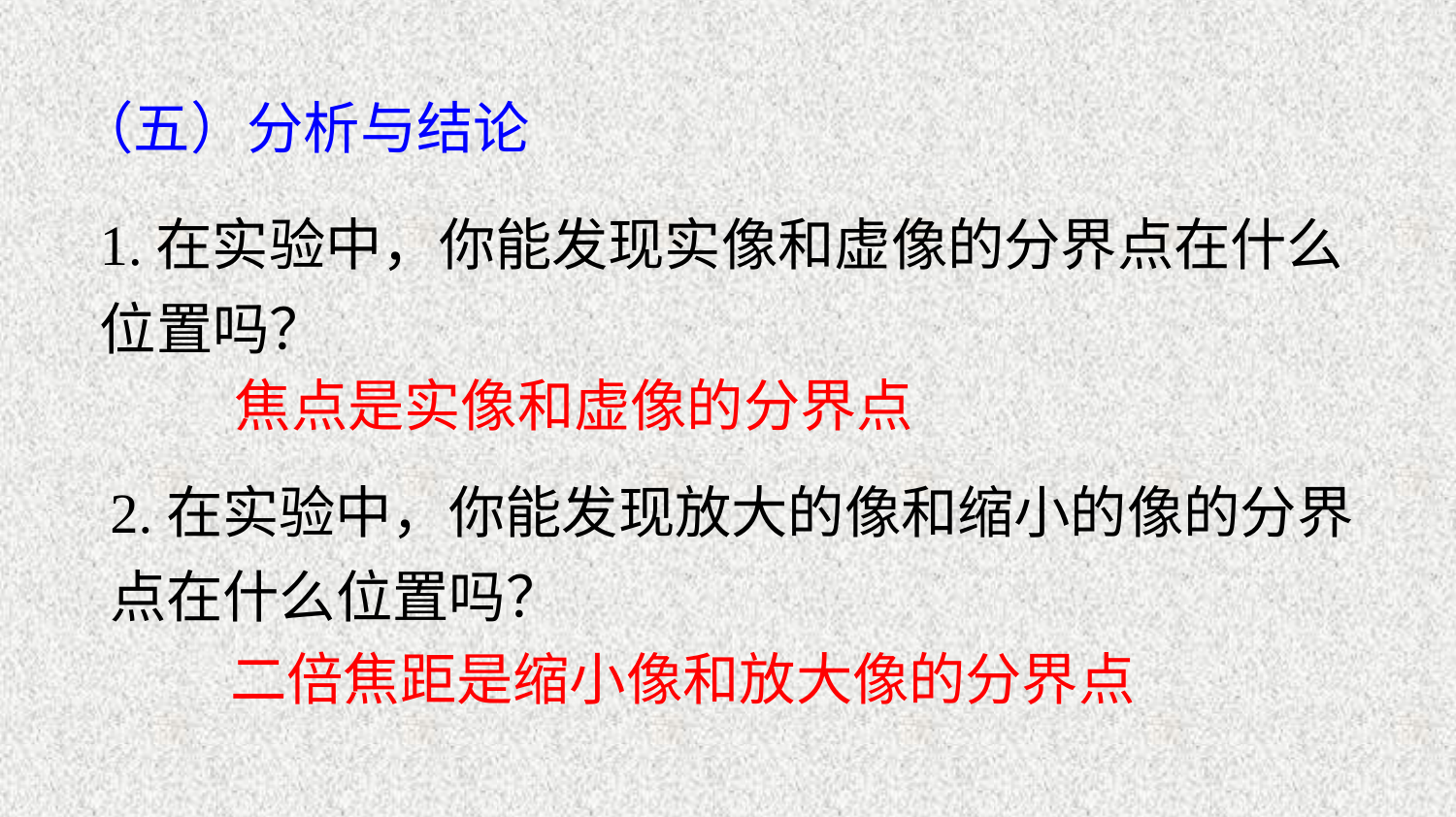

（五）分析与结论
1.在实验中，你能发现实像和虚像的分界点在什么位置吗？
焦点是实像和虚像的分界点
2.在实验中，你能发现放大的像和缩小的像的分界点在什么位置吗？
二倍焦距是缩小像和放大像的分界点